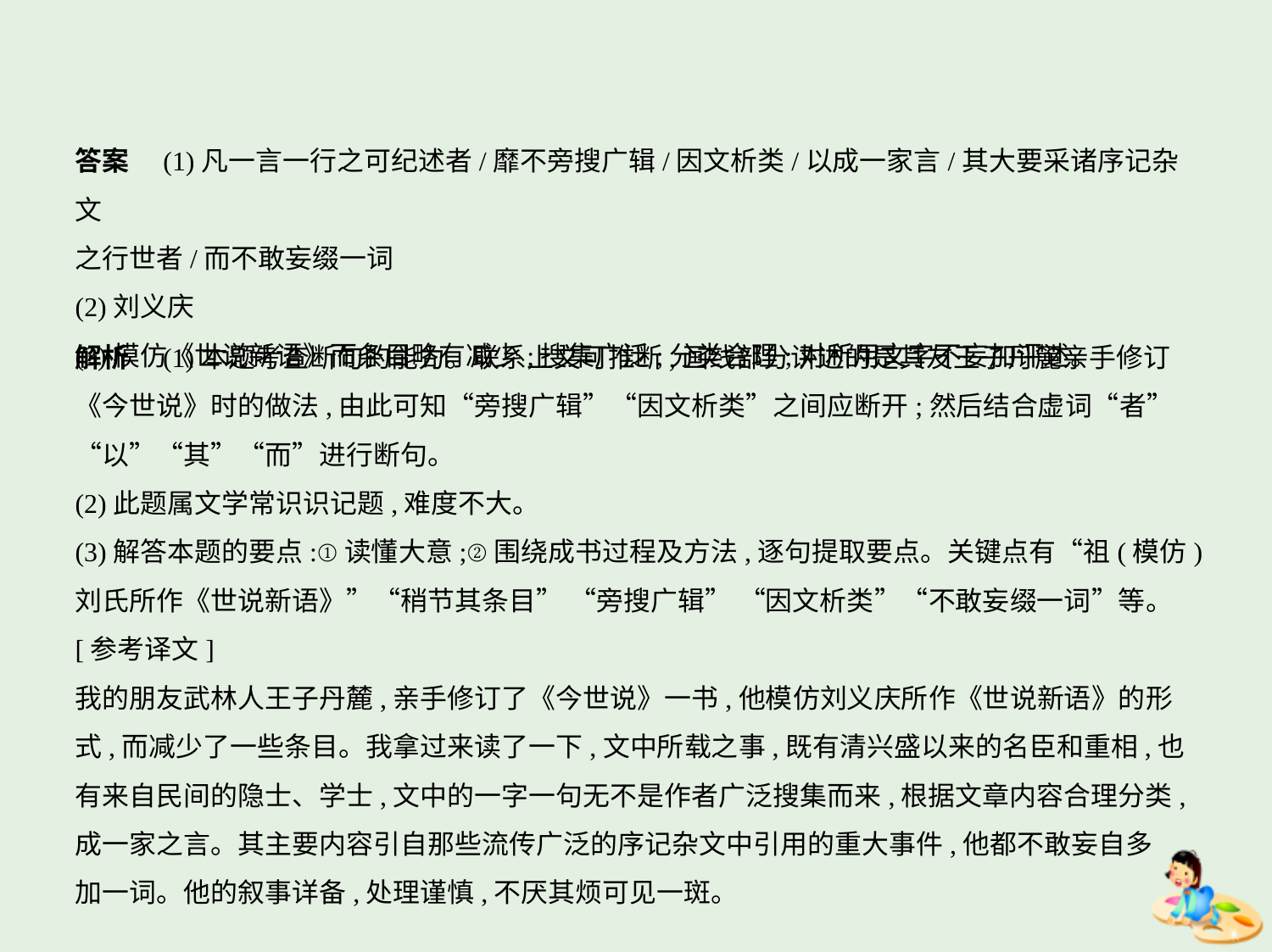

答案　(1)凡一言一行之可纪述者/靡不旁搜广辑/因文析类/以成一家言/其大要采诸序记杂文
之行世者/而不敢妄缀一词
(2)刘义庆
(3)模仿《世说新语》而条目略有减少;搜集广泛;分类合理;对所用文字不妄加评述。
解析　(1)本题考查断句的能力。联系上文可推断,画线部分讲述的是其友王子丹麓亲手修订
《今世说》时的做法,由此可知“旁搜广辑”“因文析类”之间应断开;然后结合虚词“者”
“以”“其”“而”进行断句。
(2)此题属文学常识识记题,难度不大。
(3)解答本题的要点:①读懂大意;②围绕成书过程及方法,逐句提取要点。关键点有“祖(模仿)
刘氏所作《世说新语》”“稍节其条目” “旁搜广辑” “因文析类”“不敢妄缀一词”等。
[参考译文]
我的朋友武林人王子丹麓,亲手修订了《今世说》一书,他模仿刘义庆所作《世说新语》的形
式,而减少了一些条目。我拿过来读了一下,文中所载之事,既有清兴盛以来的名臣和重相,也
有来自民间的隐士、学士,文中的一字一句无不是作者广泛搜集而来,根据文章内容合理分类,
成一家之言。其主要内容引自那些流传广泛的序记杂文中引用的重大事件,他都不敢妄自多
加一词。他的叙事详备,处理谨慎,不厌其烦可见一斑。